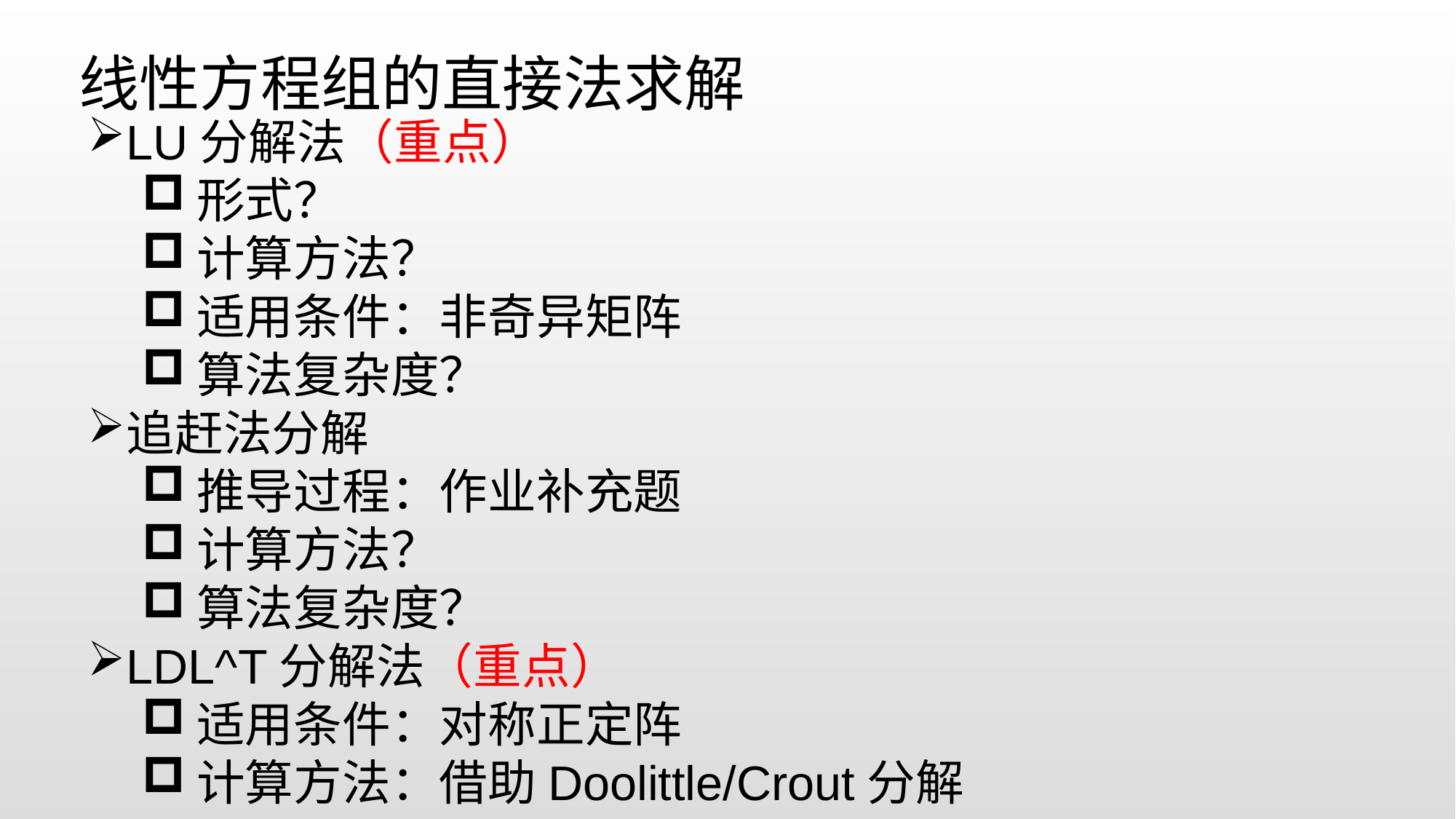

线性方程组的直接法求解
LU分解法（重点）
形式？
计算方法？
适用条件：非奇异矩阵
算法复杂度？
追赶法分解
推导过程：作业补充题
计算方法？
算法复杂度？
LDL^T分解法（重点）
适用条件：对称正定阵
计算方法：借助Doolittle/Crout分解